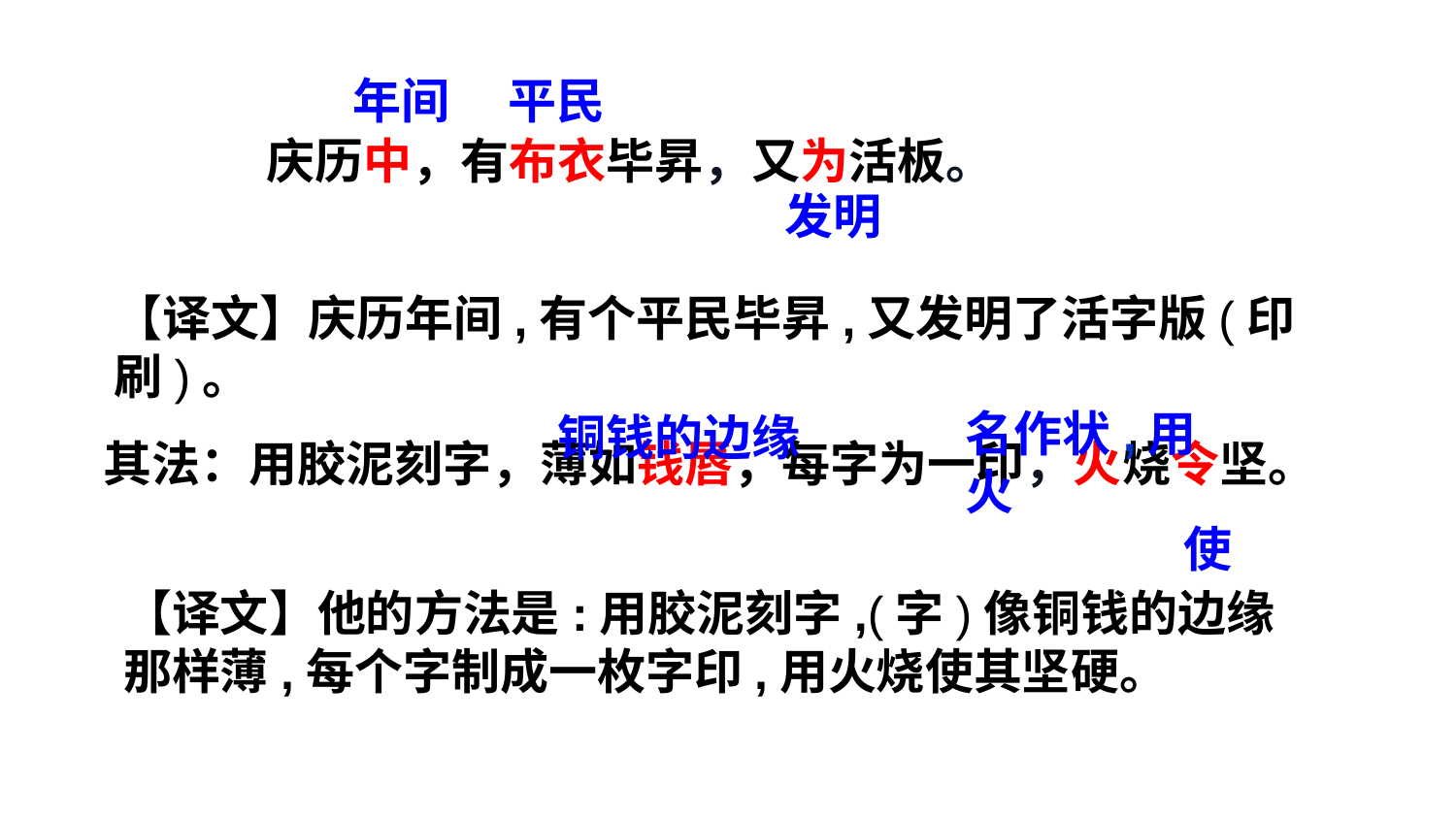

年间
平民
庆历中，有布衣毕昇，又为活板。
发明
【译文】庆历年间,有个平民毕昇,又发明了活字版(印刷)。
其法：用胶泥刻字，薄如钱唇，每字为一印，火烧令坚。
名作状,用火
铜钱的边缘
使
【译文】他的方法是:用胶泥刻字,(字)像铜钱的边缘那样薄,每个字制成一枚字印,用火烧使其坚硬。